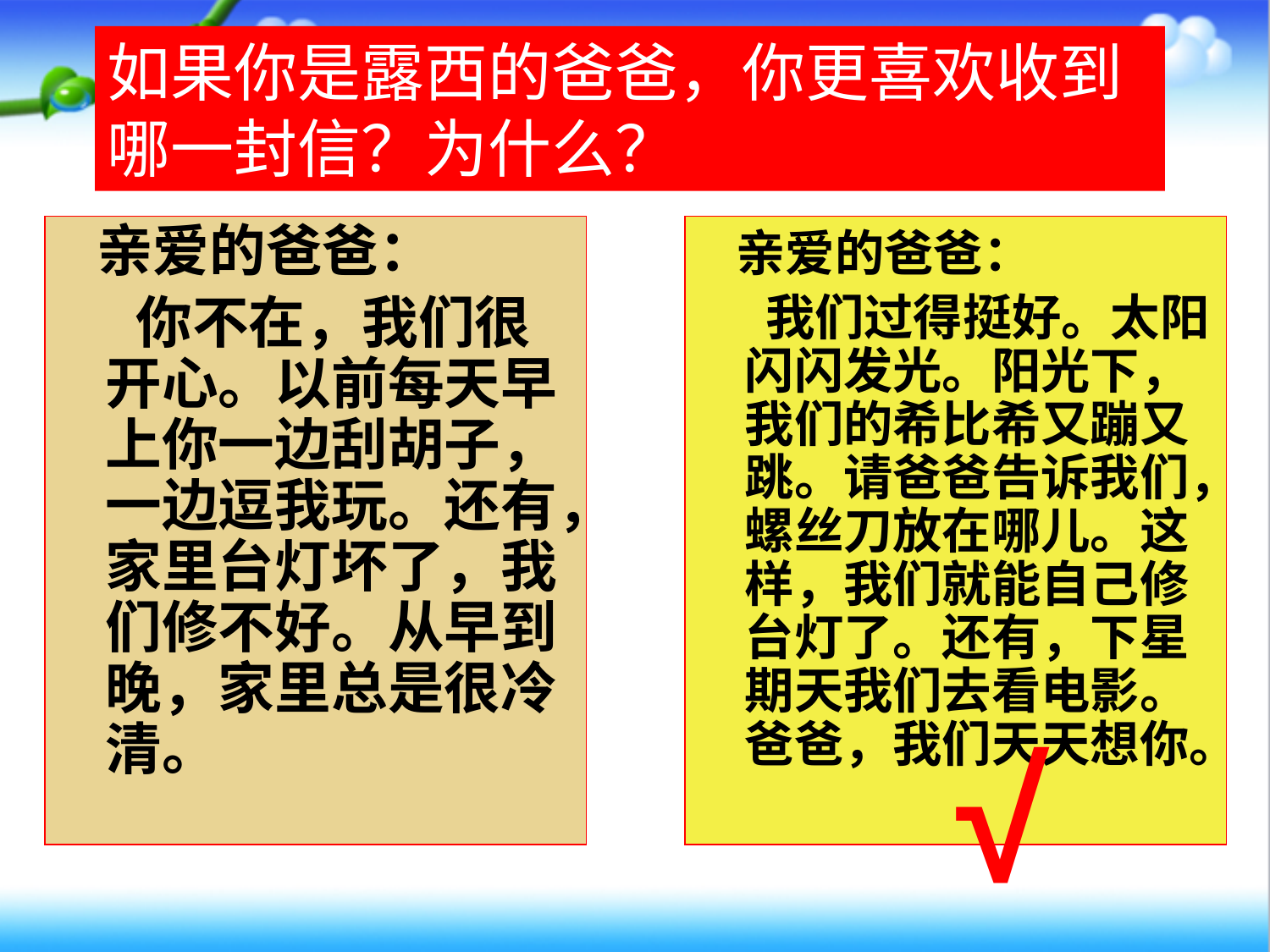

如果你是露西的爸爸，你更喜欢收到哪一封信？为什么？
# 对比两封信，你更喜欢哪一封？
  亲爱的爸爸：
     你不在，我们很开心。以前每天早上你一边刮胡子，一边逗我玩。还有，家里台灯坏了，我们修不好。从早到晚，家里总是很冷清。
  亲爱的爸爸：
     我们过得挺好。太阳闪闪发光。阳光下，我们的希比希又蹦又跳。请爸爸告诉我们，螺丝刀放在哪儿。这样，我们就能自己修台灯了。还有，下星期天我们去看电影。爸爸，我们天天想你。
√